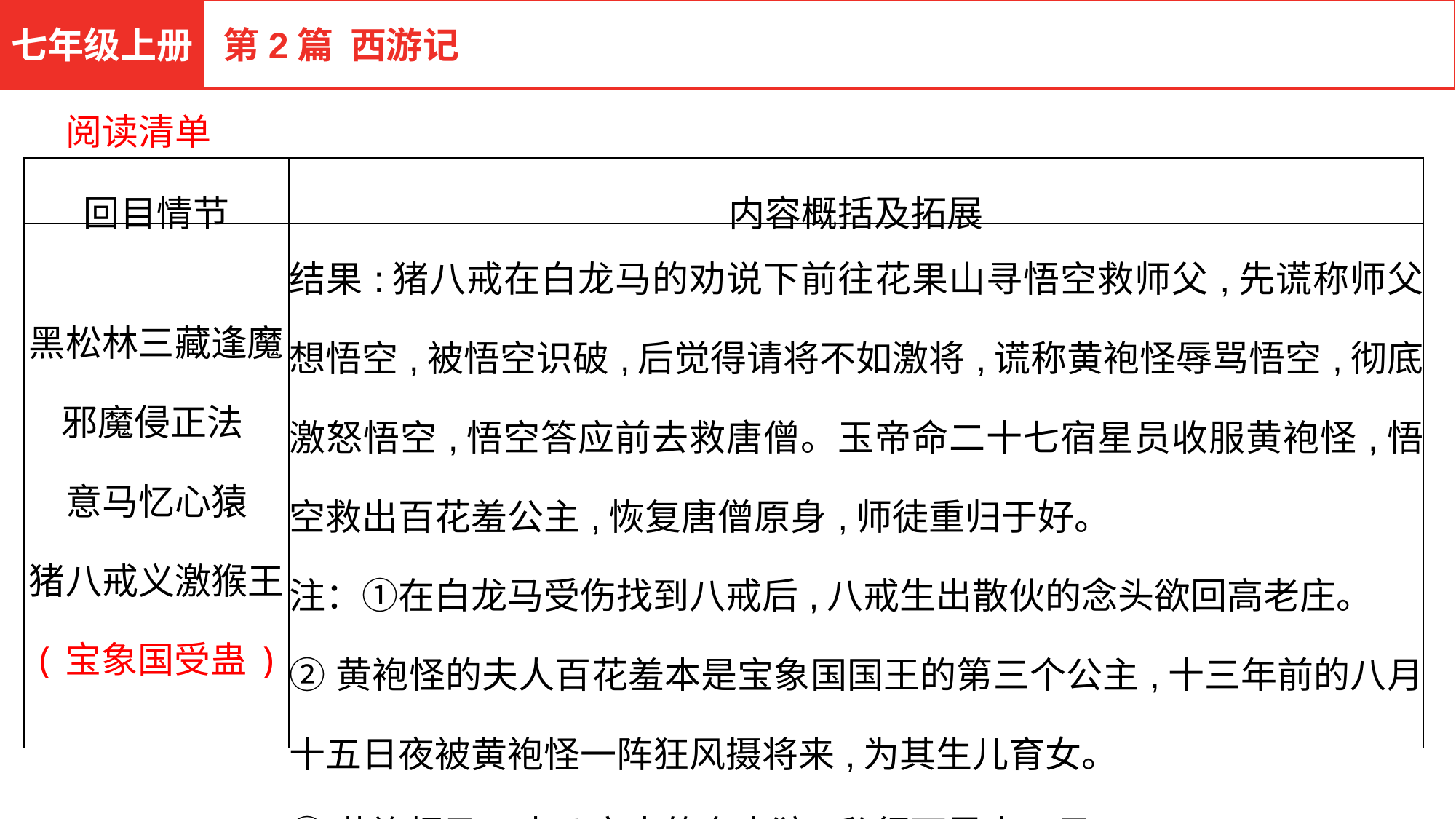

七年级上册
第2篇  西游记
阅读清单
| 回目情节 | 内容概括及拓展 |
| --- | --- |
| 黑松林三藏逢魔 邪魔侵正法 意马忆心猿 猪八戒义激猴王 (宝象国受蛊) | 结果:猪八戒在白龙马的劝说下前往花果山寻悟空救师父,先谎称师父想悟空,被悟空识破,后觉得请将不如激将,谎称黄袍怪辱骂悟空,彻底激怒悟空,悟空答应前去救唐僧。玉帝命二十七宿星员收服黄袍怪,悟空救出百花羞公主,恢复唐僧原身,师徒重归于好。 注：①在白龙马受伤找到八戒后,八戒生出散伙的念头欲回高老庄。 ②黄袍怪的夫人百花羞本是宝象国国王的第三个公主,十三年前的八月十五日夜被黄袍怪一阵狂风摄将来,为其生儿育女。 ③黄袍怪乃二十八宿中的奎木狼,私行下界十三日。 |